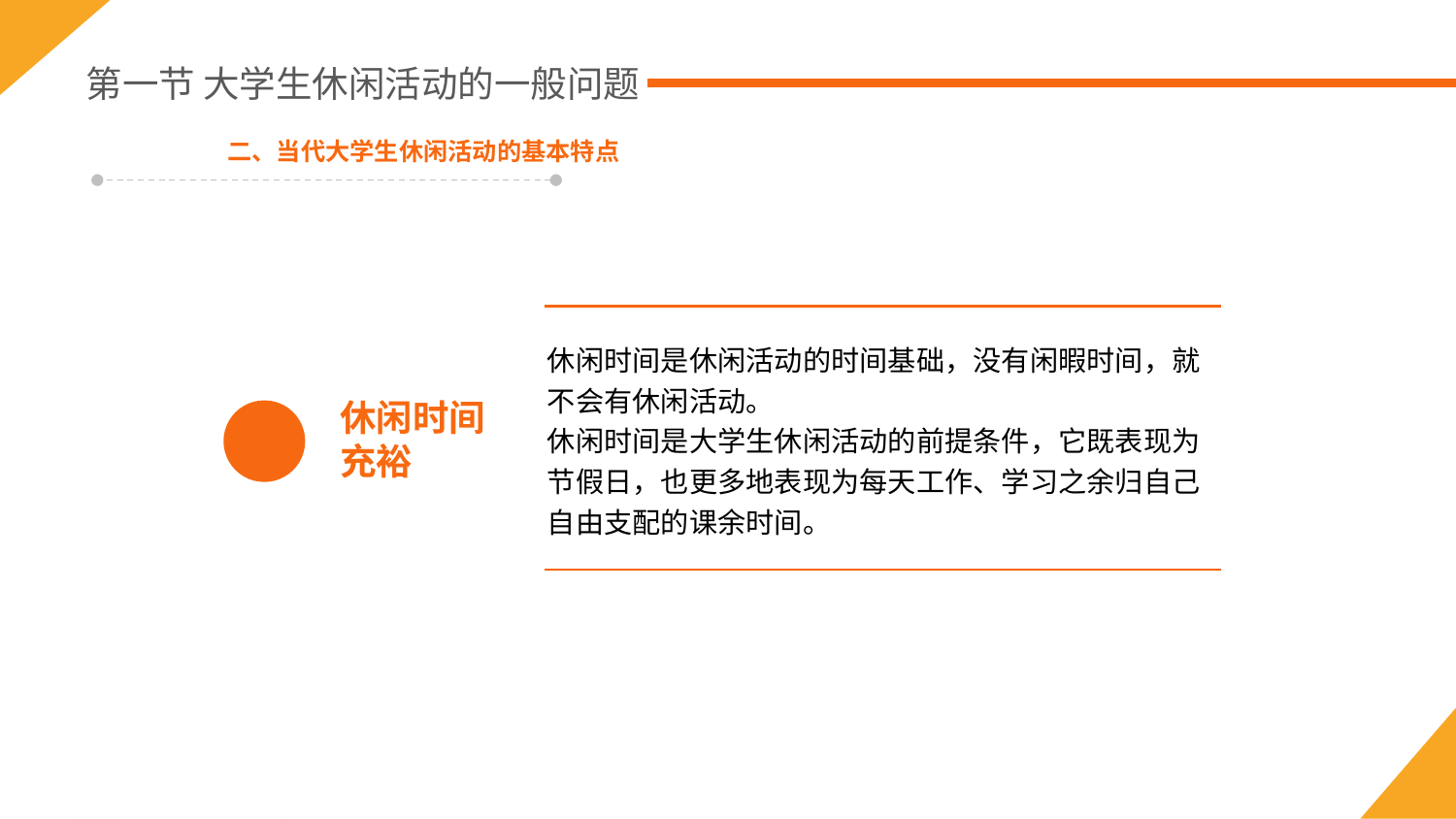

第一节 大学生休闲活动的一般问题
二、当代大学生休闲活动的基本特点
休闲时间是休闲活动的时间基础，没有闲暇时间，就不会有休闲活动。
休闲时间是大学生休闲活动的前提条件，它既表现为节假日，也更多地表现为每天工作、学习之余归自己自由支配的课余时间。

休闲时间
充裕